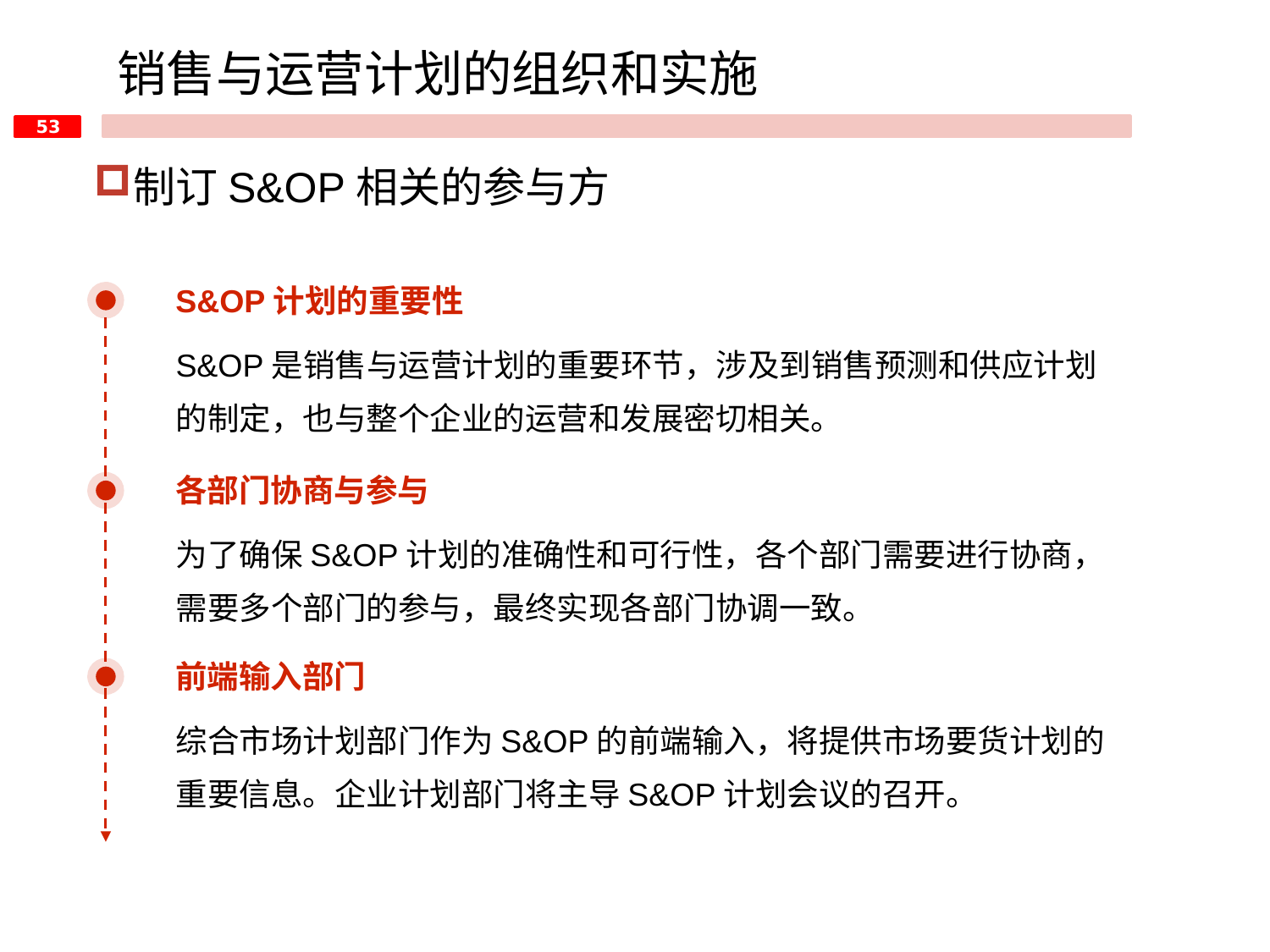

销售与运营计划的组织和实施
53
制订S&OP相关的参与方
S&OP计划的重要性

S&OP是销售与运营计划的重要环节，涉及到销售预测和供应计划的制定，也与整个企业的运营和发展密切相关。
各部门协商与参与

为了确保S&OP计划的准确性和可行性，各个部门需要进行协商，需要多个部门的参与，最终实现各部门协调一致。
前端输入部门

综合市场计划部门作为S&OP的前端输入，将提供市场要货计划的重要信息。企业计划部门将主导S&OP计划会议的召开。